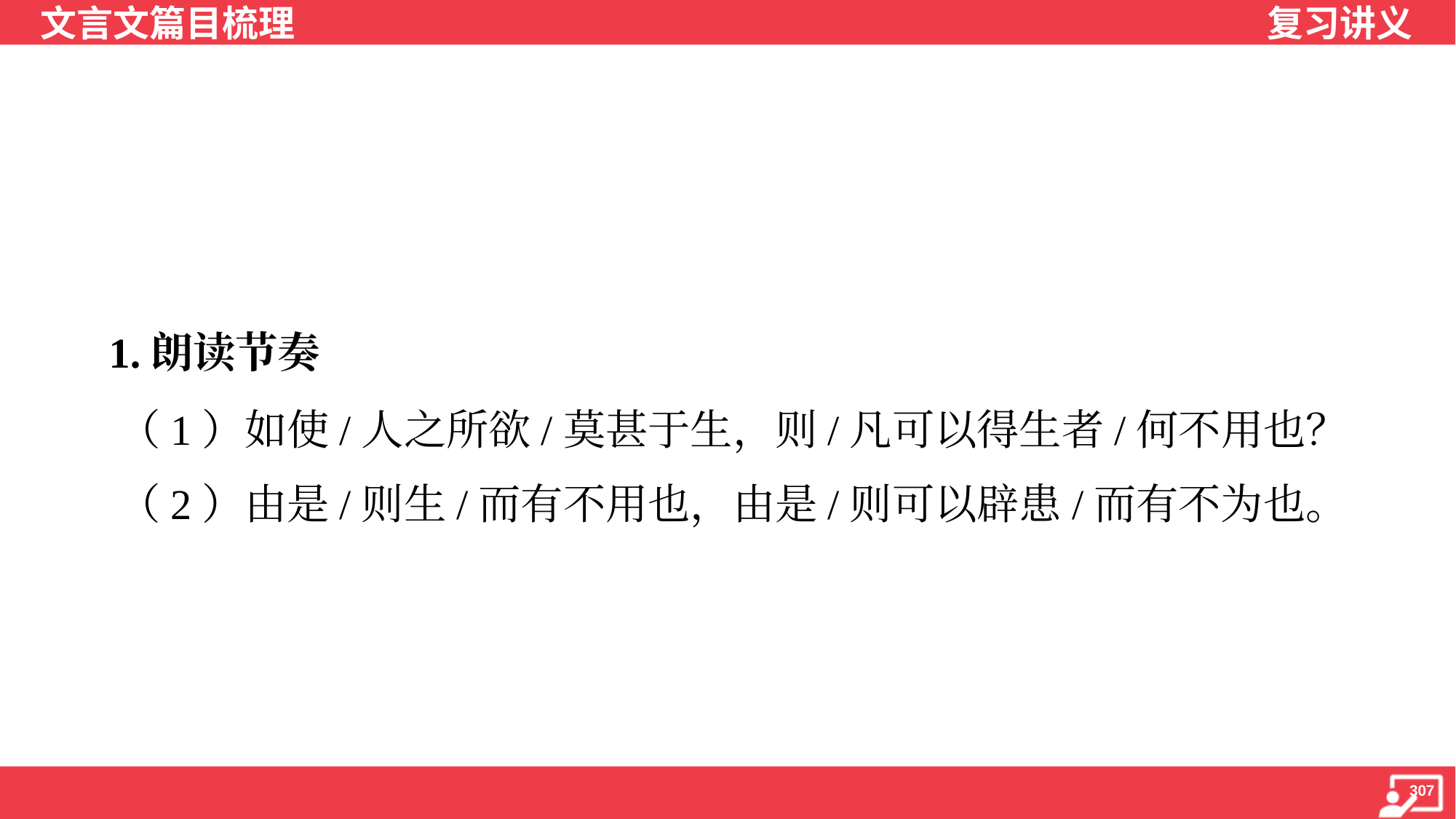

1.朗读节奏
    （1）如使/人之所欲/莫甚于生，则/凡可以得生者/何不用也？
    （2）由是/则生/而有不用也，由是/则可以辟患/而有不为也。